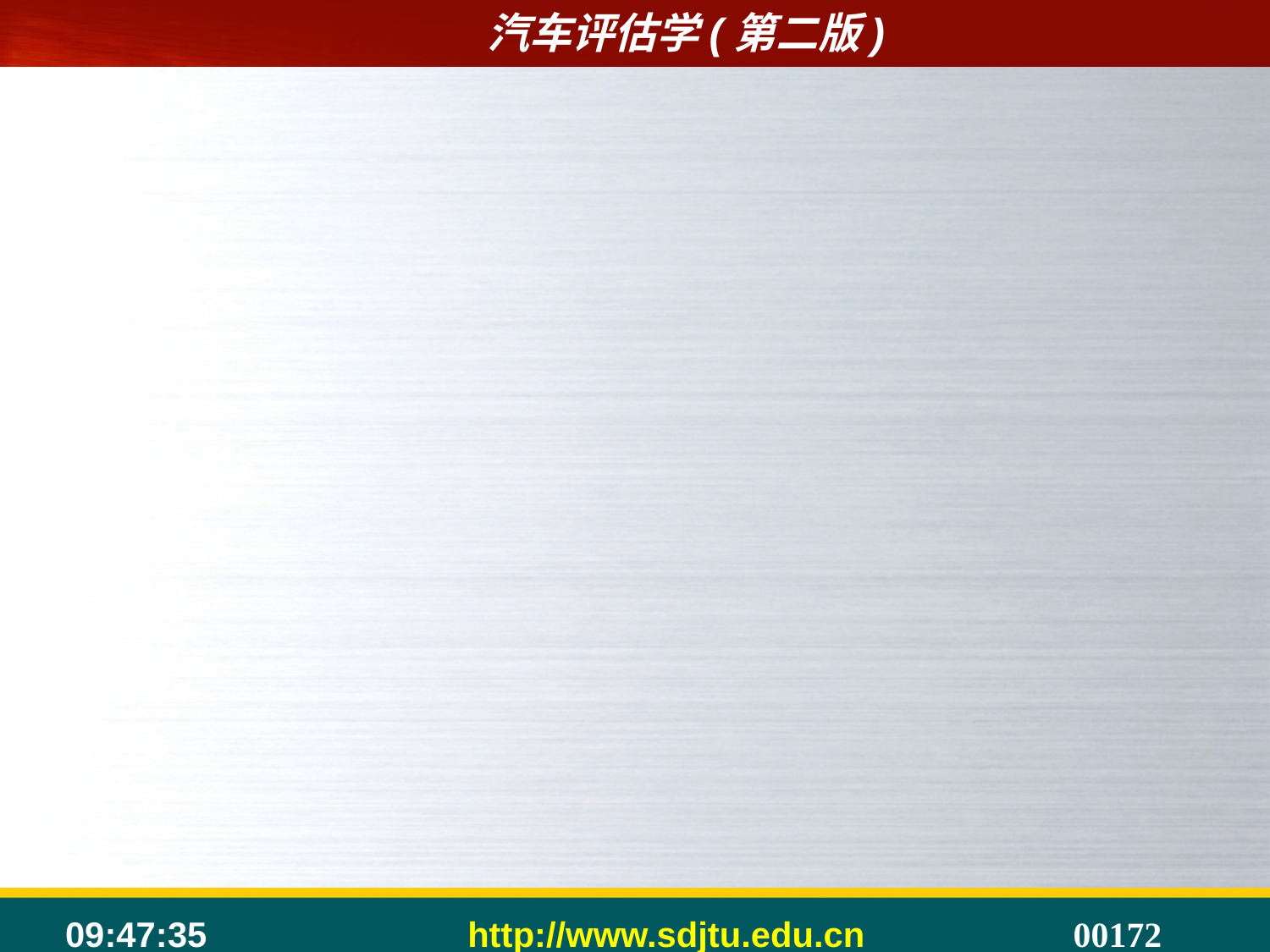

#
	5.水淹高度为5级时的损失评估
	当汽车的水淹高度为5级时，除造成4级高度所造成的损失以外，还可能造成以下损失：全部电器装置被水泡；发动机严重进水；离合器、变速箱、后桥可能进水；绝大部分内饰被泡；车架大部分被泡。
	6.水淹高度为6级时的损失评估
	当汽车的水淹高度为6级时，汽车所有零部件都受到损失。